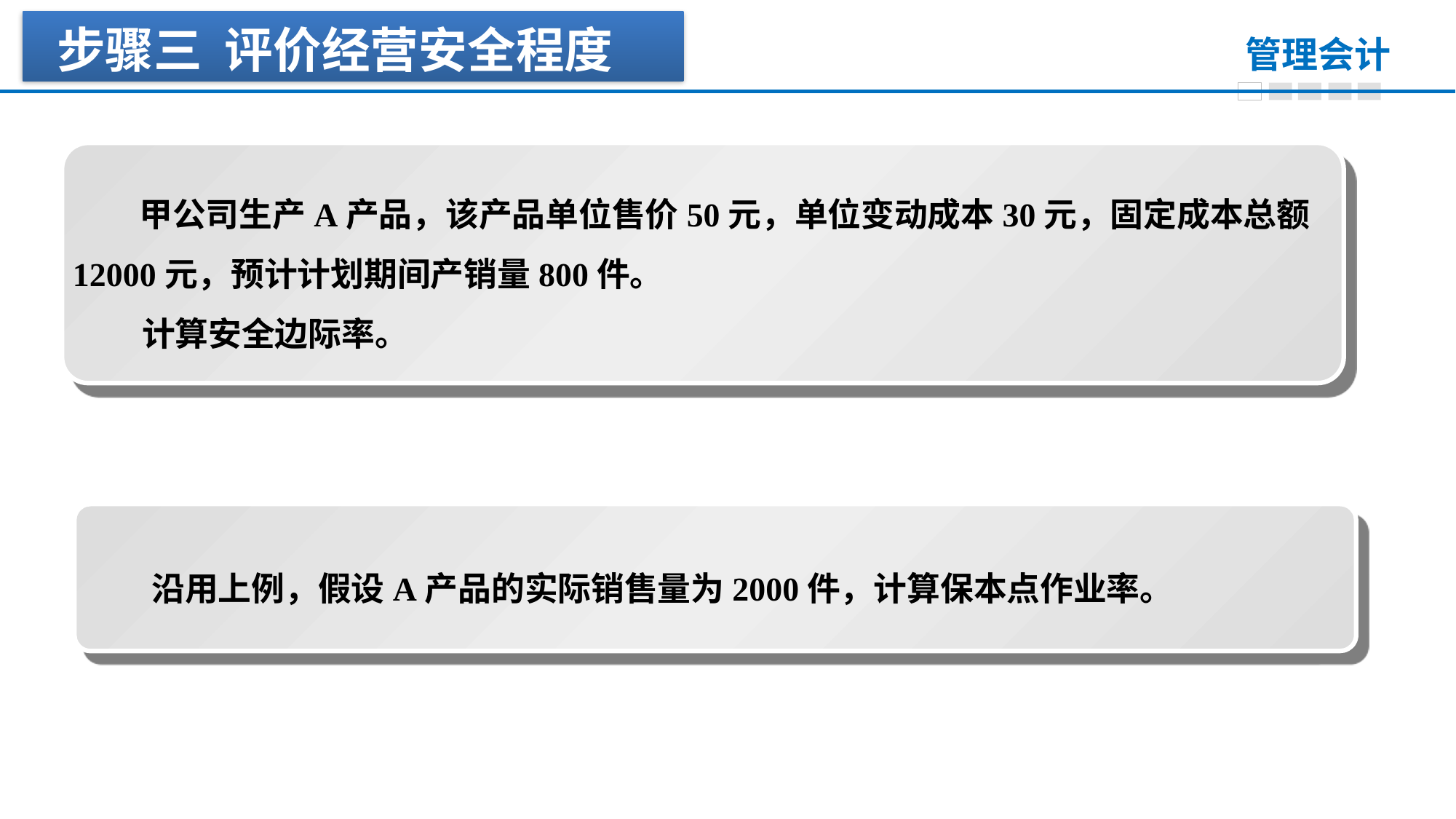

步骤三  评价经营安全程度

　　甲公司生产A产品，该产品单位售价50元，单位变动成本30元，固定成本总额12000元，预计计划期间产销量800件。
        计算安全边际率。

　　沿用上例，假设A产品的实际销售量为2000件，计算保本点作业率。